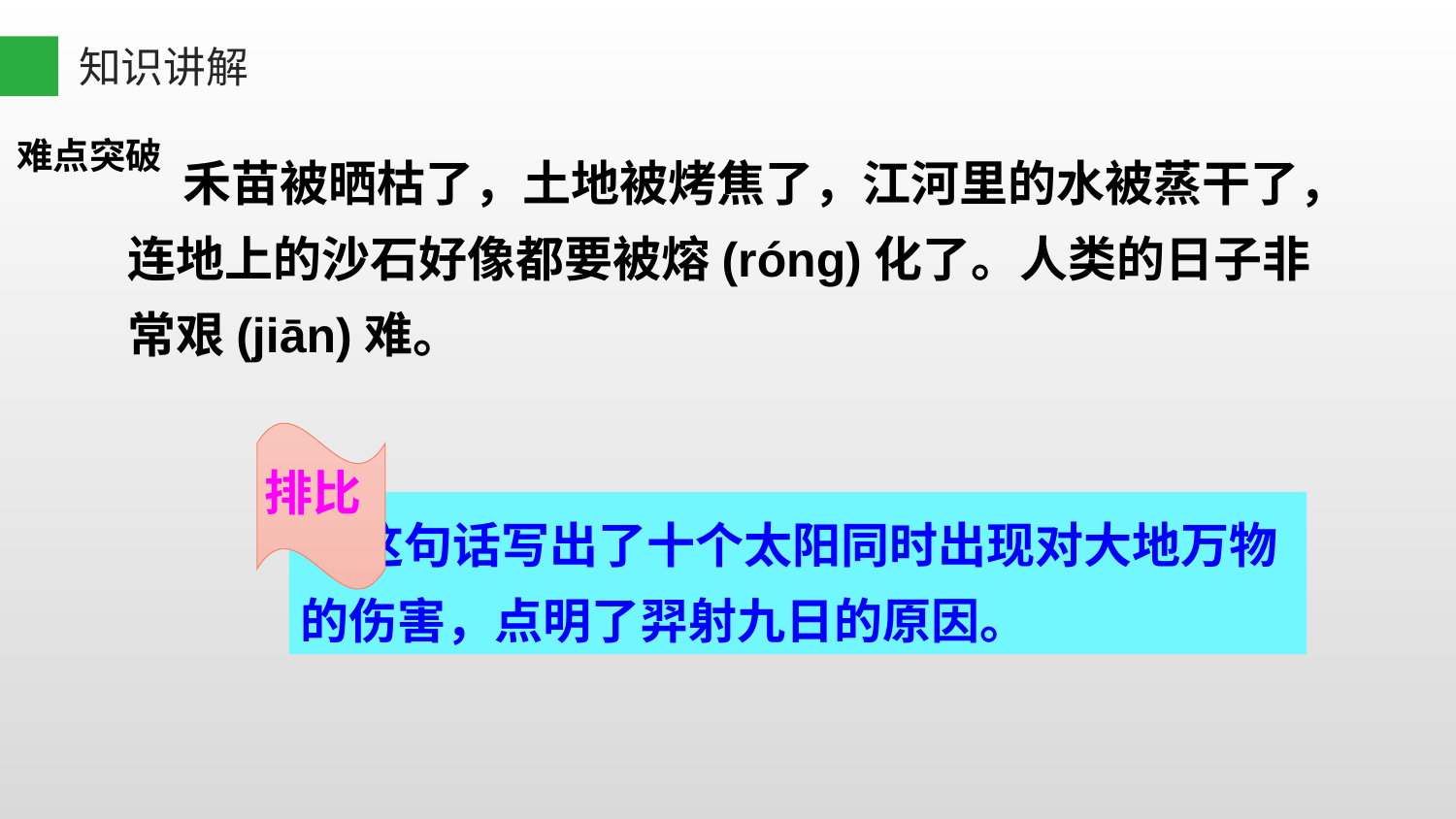

知识讲解

难点突破
    禾苗被晒枯了，土地被烤焦了，江河里的水被蒸干了，连地上的沙石好像都要被熔(rónɡ)化了。人类的日子非常艰(jiān)难。

排比
    这句话写出了十个太阳同时出现对大地万物的伤害，点明了羿射九日的原因。